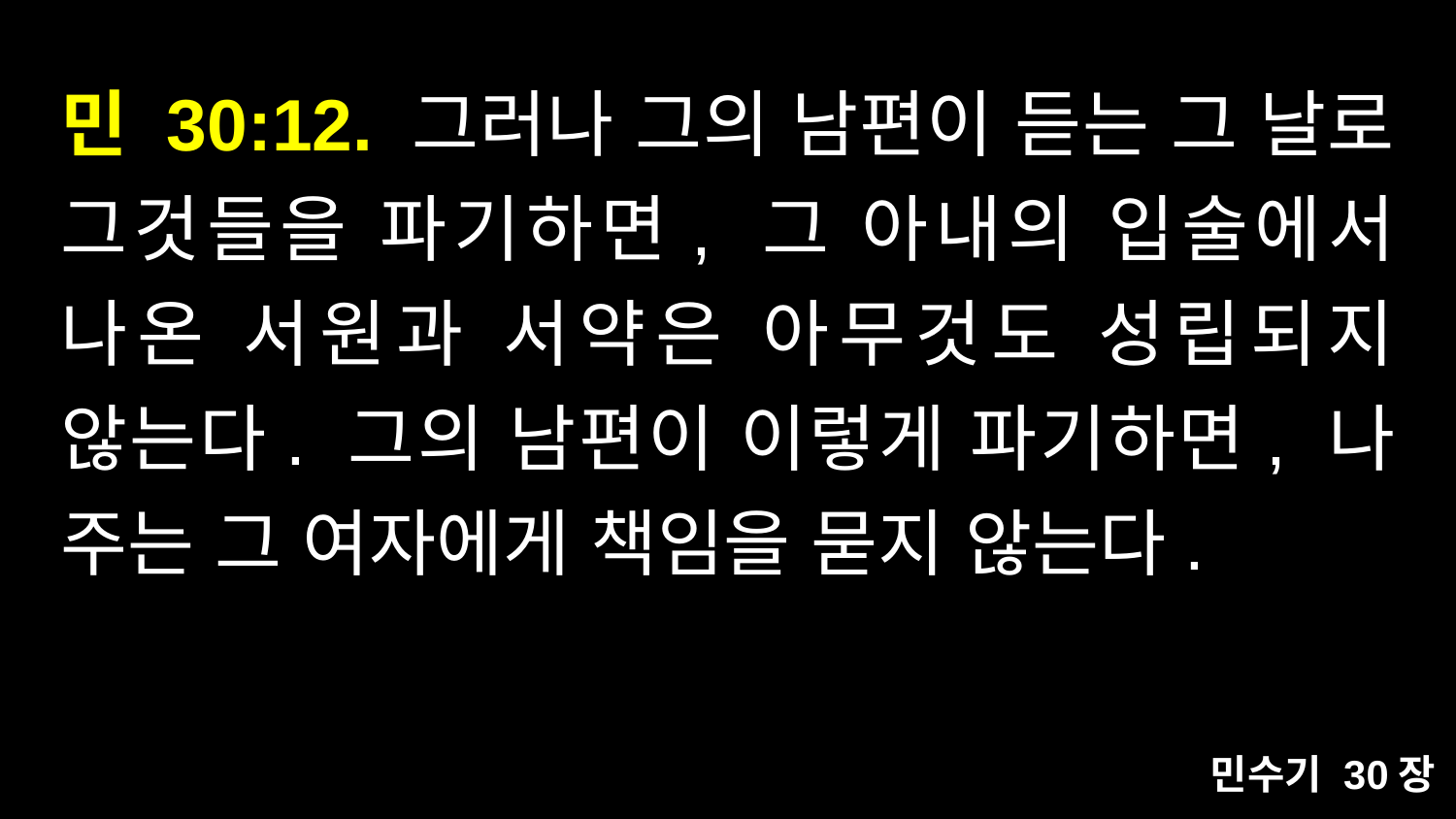

# 민 30:12. 그러나 그의 남편이 듣는 그 날로 그것들을 파기하면, 그 아내의 입술에서 나온 서원과 서약은 아무것도 성립되지 않는다. 그의 남편이 이렇게 파기하면, 나 주는 그 여자에게 책임을 묻지 않는다.
민수기 30장